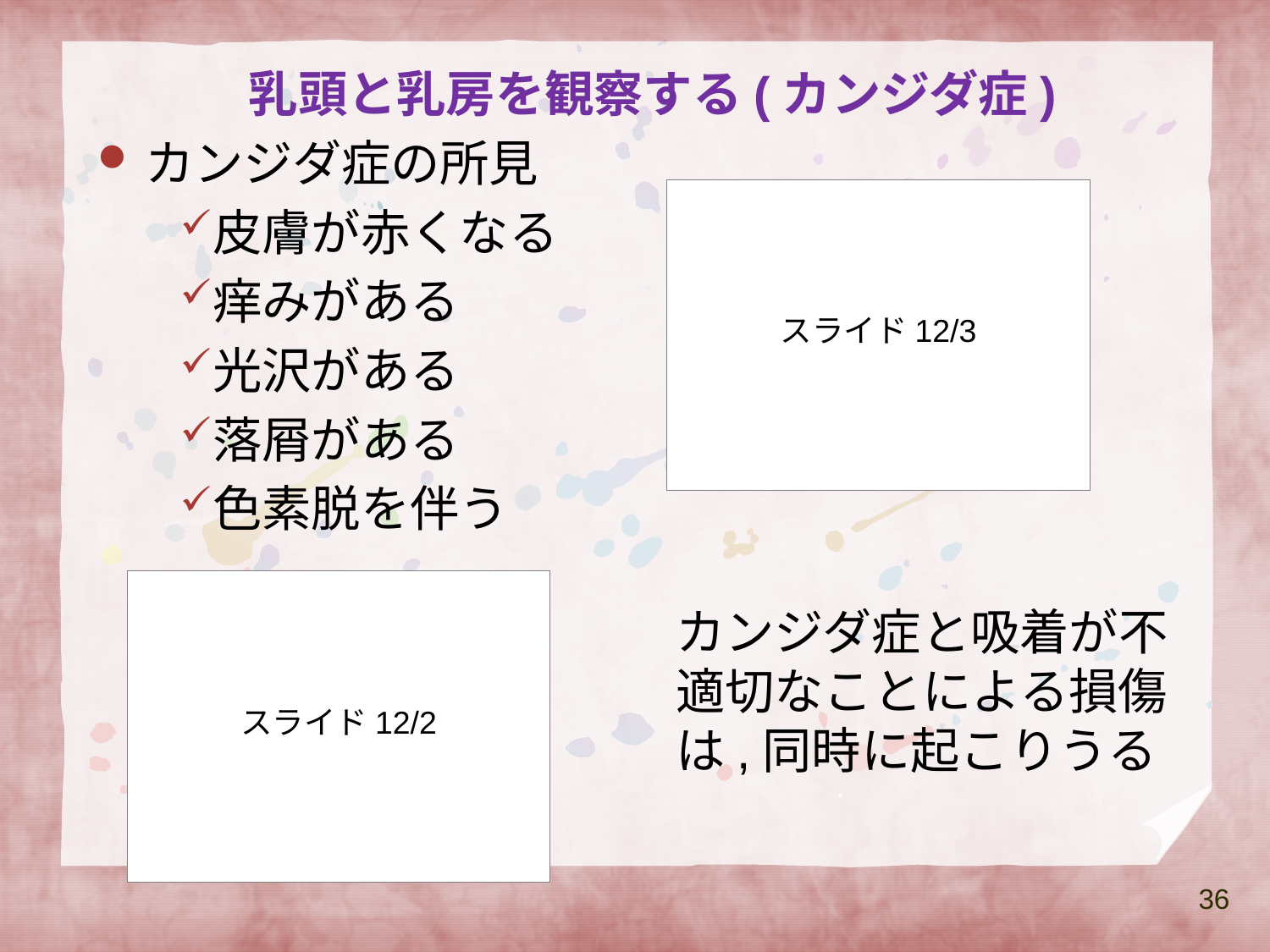

乳頭と乳房を観察する(カンジダ症)
カンジダ症の所見
皮膚が赤くなる
痒みがある
光沢がある
落屑がある
色素脱を伴う

スライド12/3

スライド12/2

カンジダ症と吸着が不適切なことによる損傷は,同時に起こりうる

36